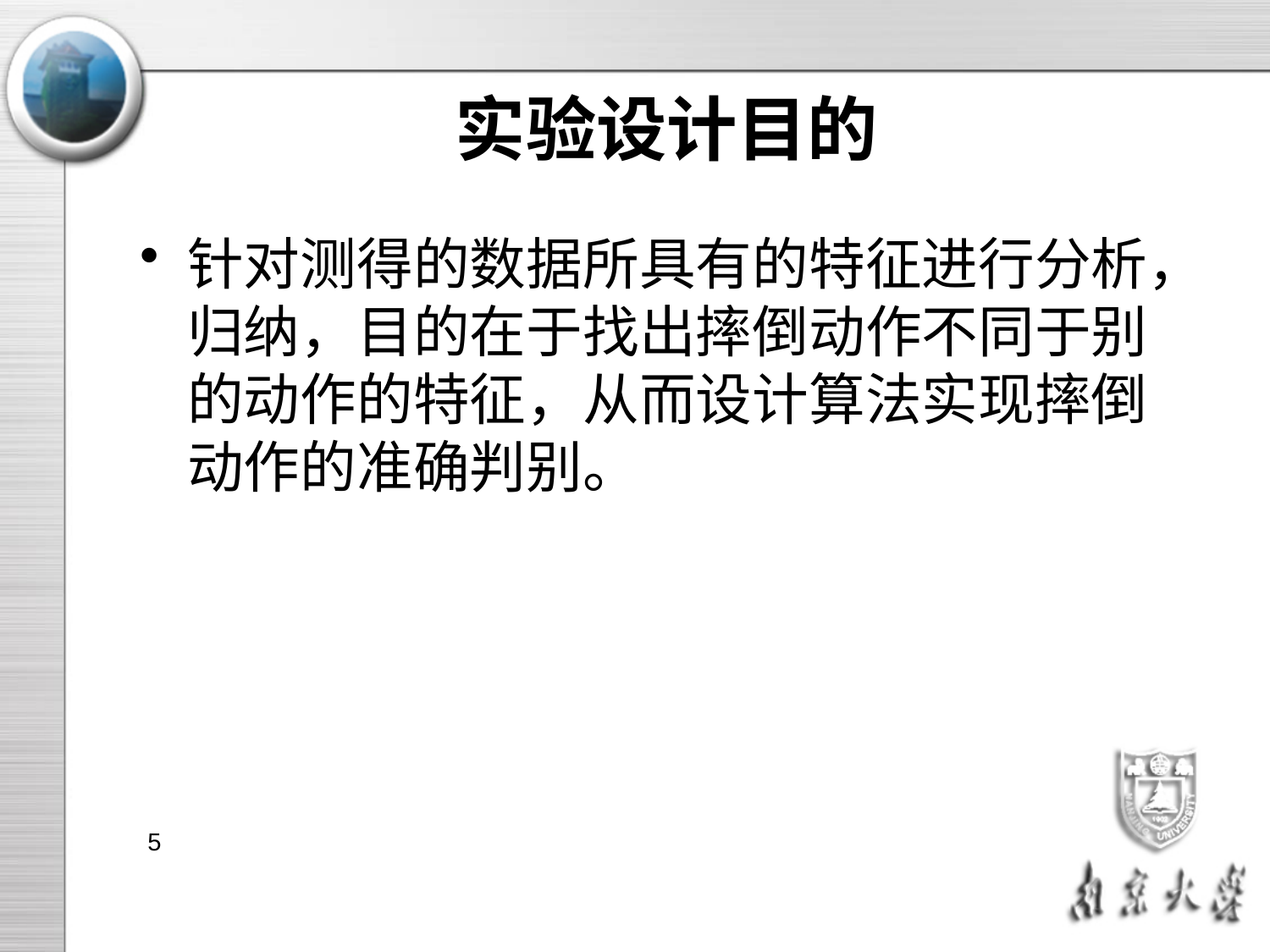

# 实验设计目的
针对测得的数据所具有的特征进行分析，归纳，目的在于找出摔倒动作不同于别的动作的特征，从而设计算法实现摔倒动作的准确判别。
5